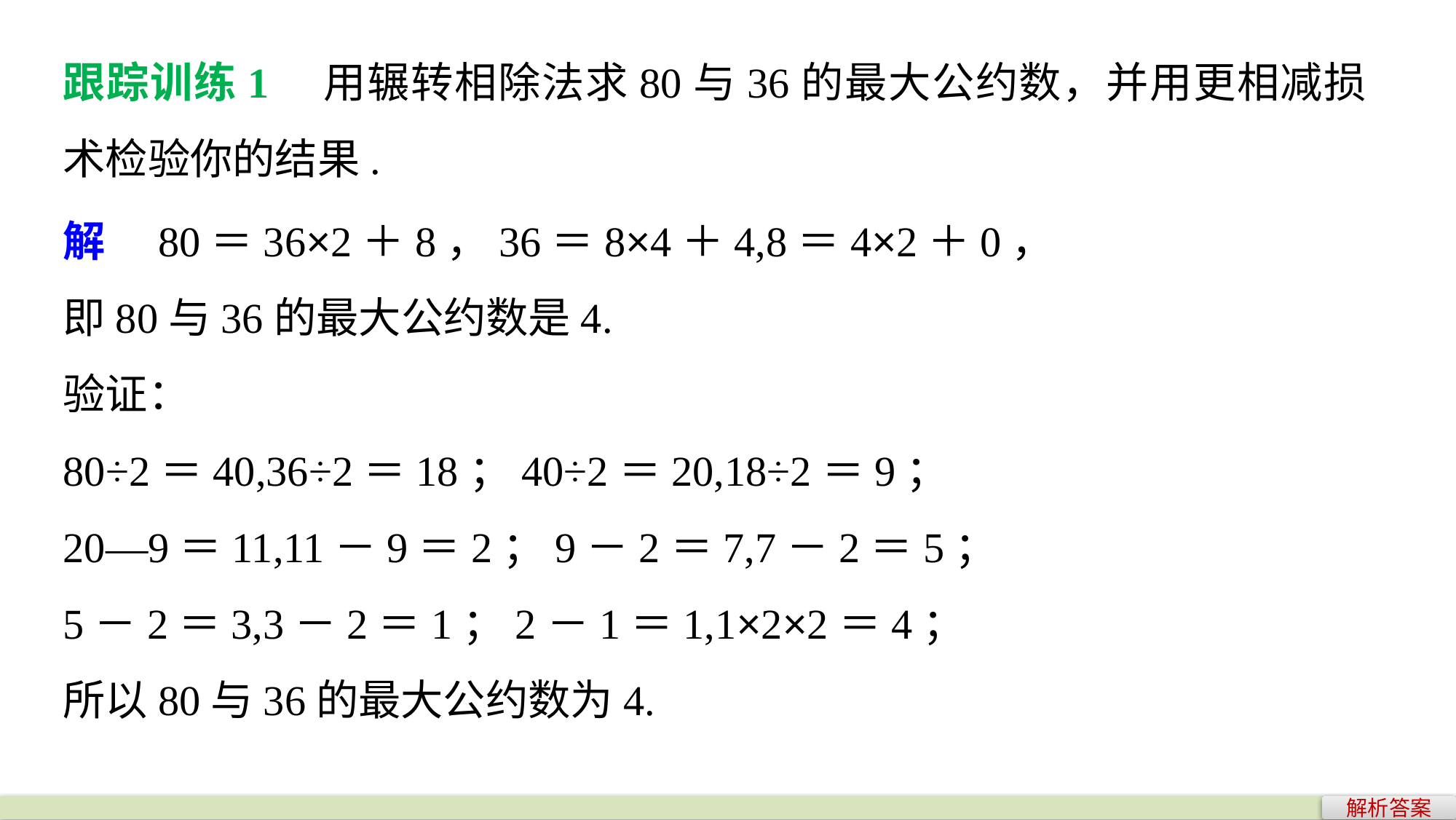

跟踪训练1　用辗转相除法求80与36的最大公约数，并用更相减损术检验你的结果.
解　80＝36×2＋8，36＝8×4＋4,8＝4×2＋0，
即80与36的最大公约数是4.
验证：
80÷2＝40,36÷2＝18；40÷2＝20,18÷2＝9；
20—9＝11,11－9＝2；9－2＝7,7－2＝5；
5－2＝3,3－2＝1；2－1＝1,1×2×2＝4；
所以80与36的最大公约数为4.
解析答案